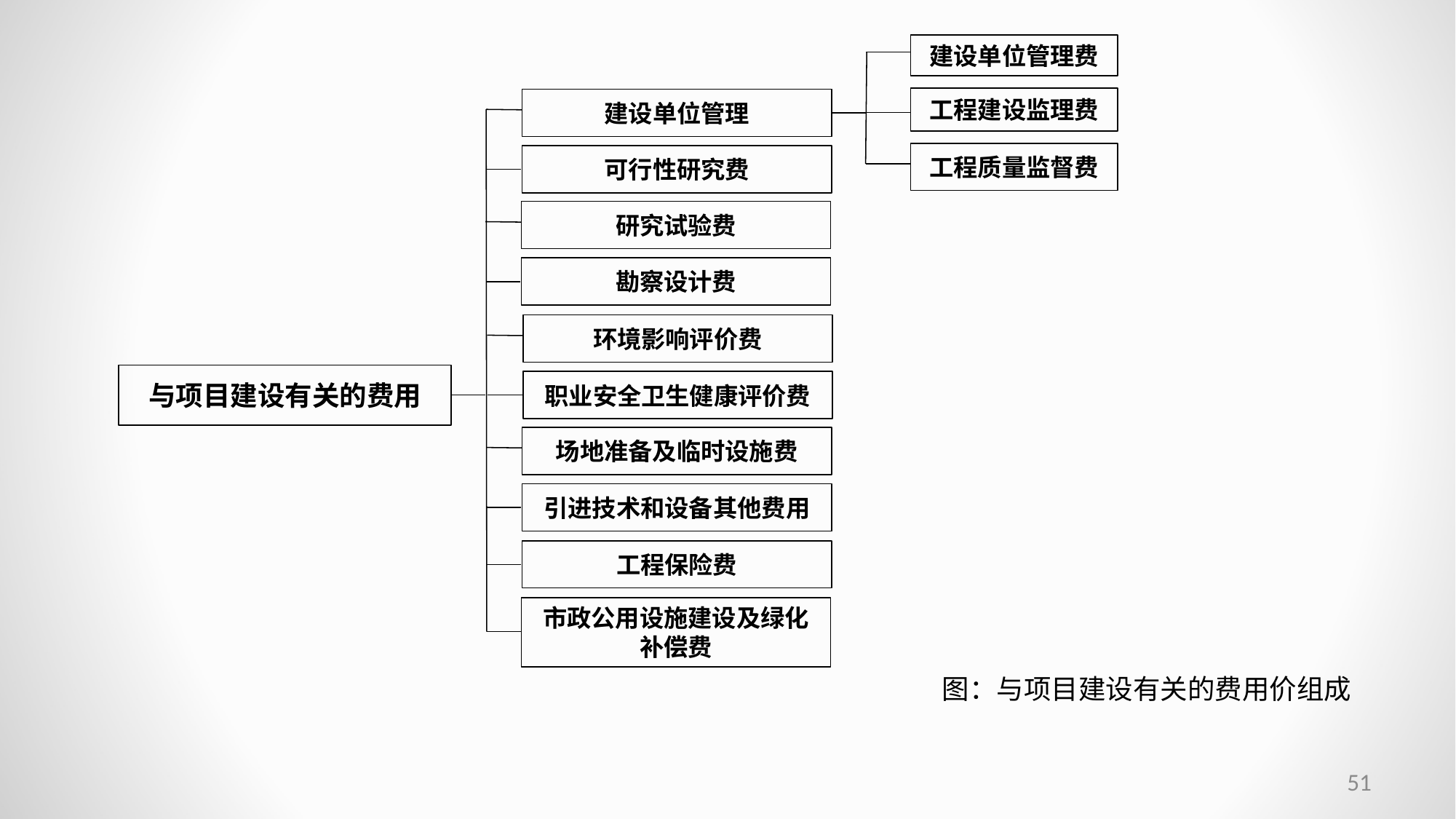

建设单位管理费
工程建设监理费
建设单位管理
工程质量监督费
可行性研究费
研究试验费
勘察设计费
环境影响评价费
与项目建设有关的费用
职业安全卫生健康评价费
场地准备及临时设施费
引进技术和设备其他费用
工程保险费
市政公用设施建设及绿化补偿费
图：与项目建设有关的费用价组成
51